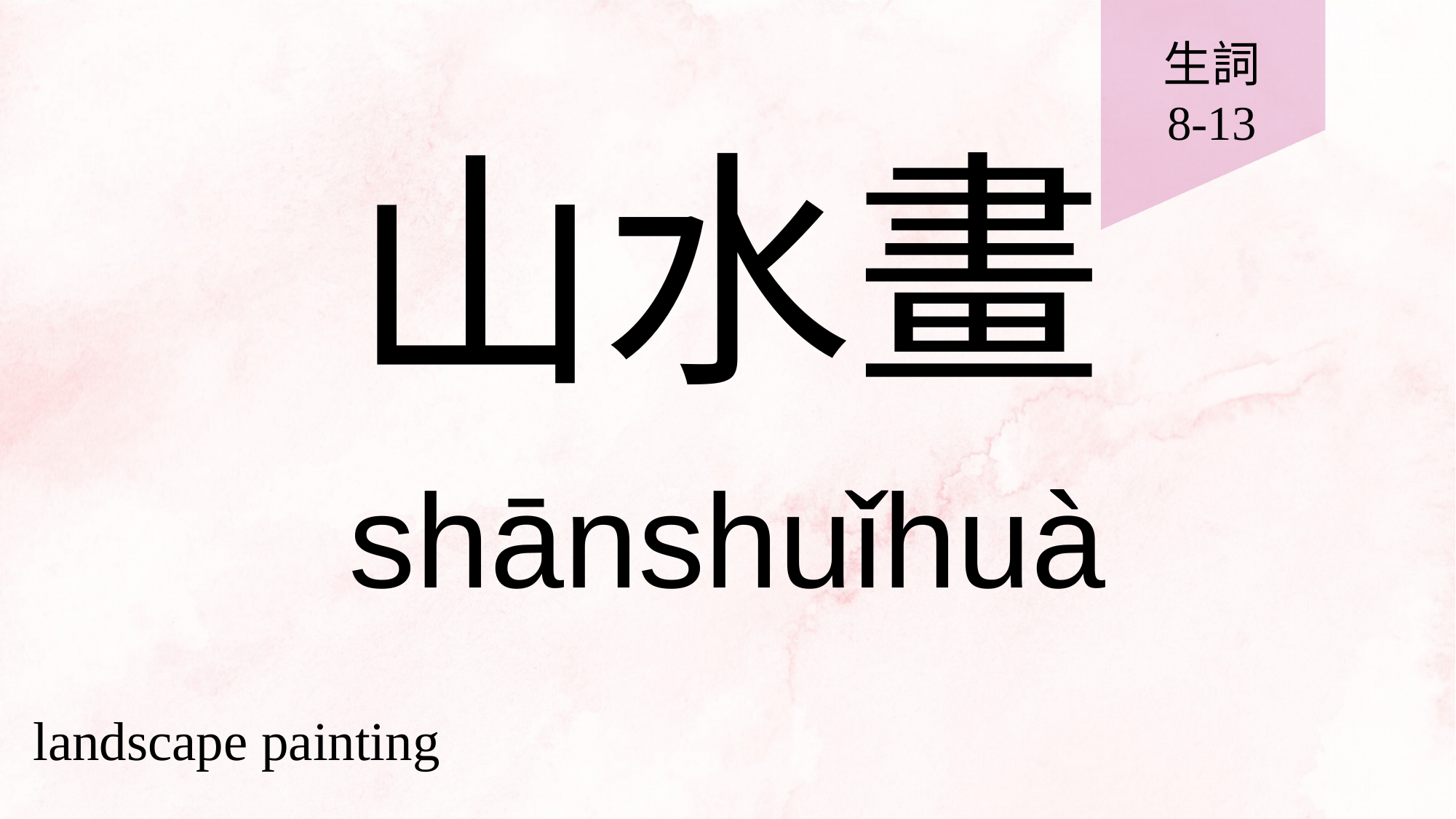

生詞
8-13
# 山水畫
shānshuǐhuà
landscape painting